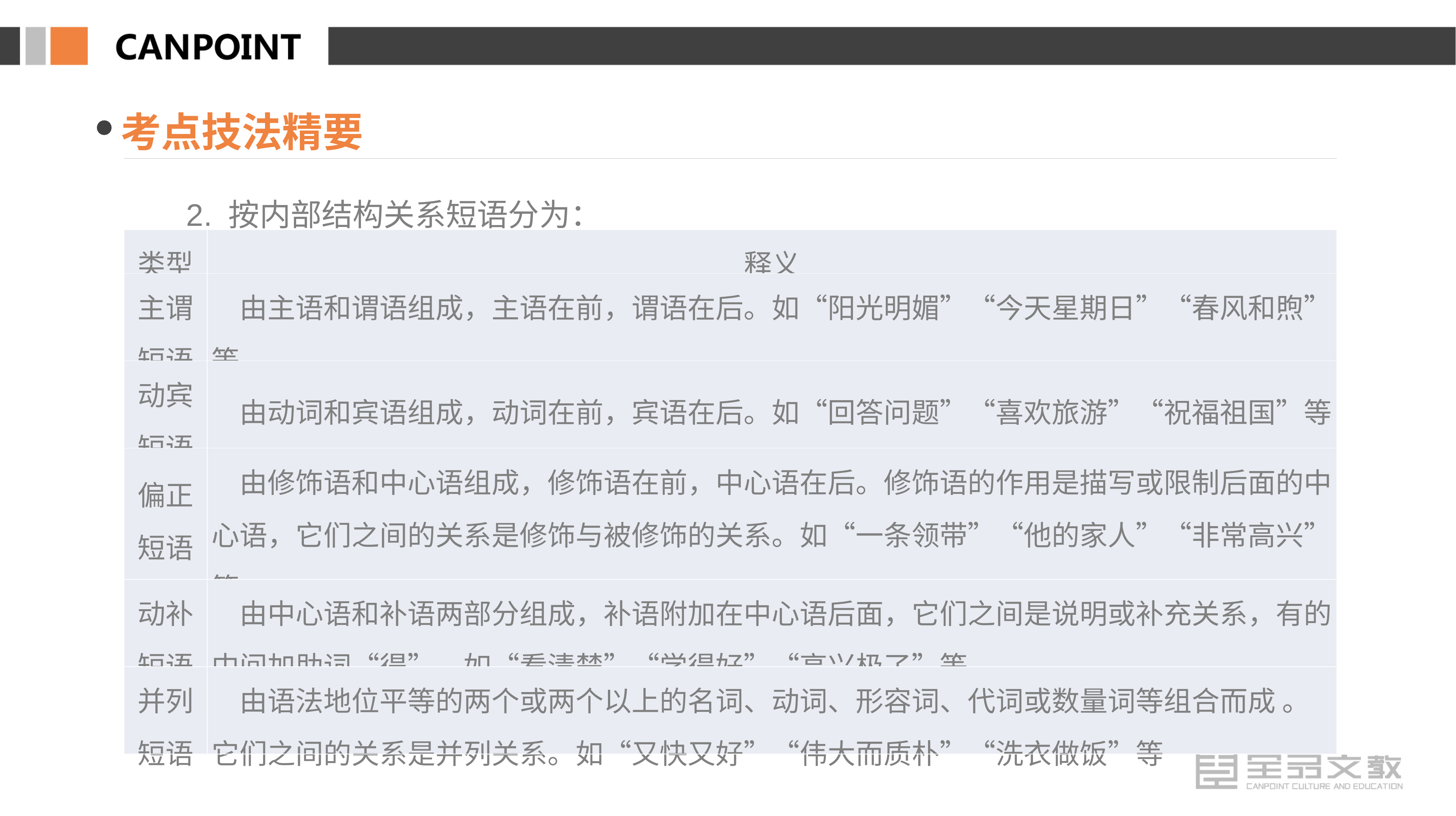

考点技法精要

2. 按内部结构关系短语分为：
| 类型 | 释义 |
| --- | --- |
| 主谓短语 | 由主语和谓语组成，主语在前，谓语在后。如“阳光明媚”“今天星期日”“春风和煦”等 |
| 动宾短语 | 由动词和宾语组成，动词在前，宾语在后。如“回答问题”“喜欢旅游”“祝福祖国”等 |
| 偏正短语 | 由修饰语和中心语组成，修饰语在前，中心语在后。修饰语的作用是描写或限制后面的中心语，它们之间的关系是修饰与被修饰的关系。如“一条领带”“他的家人”“非常高兴”等 |
| 动补短语 | 由中心语和补语两部分组成，补语附加在中心语后面，它们之间是说明或补充关系，有的中间加助词“得”。如“看清楚”“学得好”“高兴极了”等 |
| 并列短语 | 由语法地位平等的两个或两个以上的名词、动词、形容词、代词或数量词等组合而成 。它们之间的关系是并列关系。如“又快又好”“伟大而质朴”“洗衣做饭”等 |